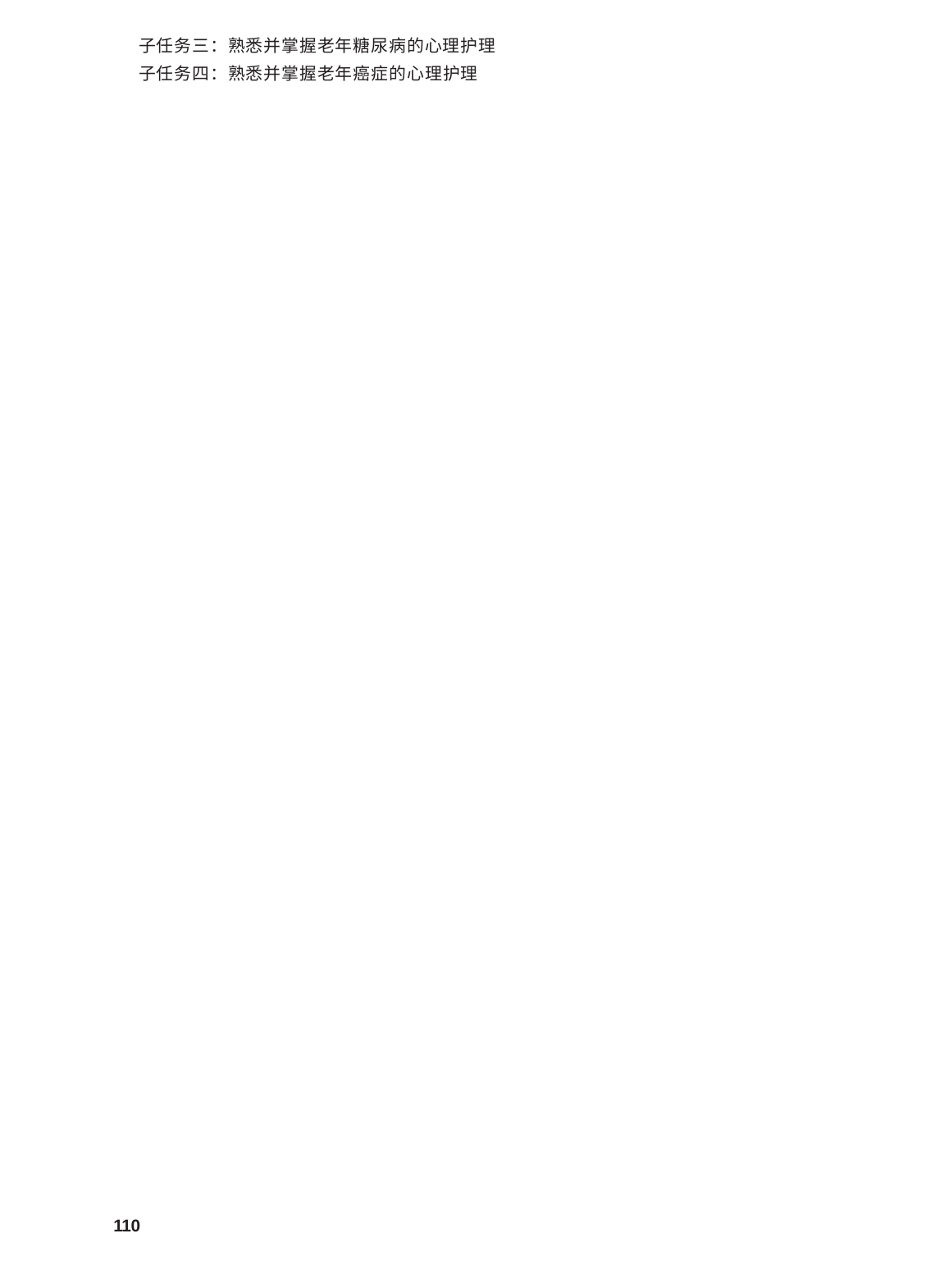

子任务三：熟悉并掌握老年糖尿病的心理护理
子任务四：熟悉并掌握老年癌症的心理护理

110